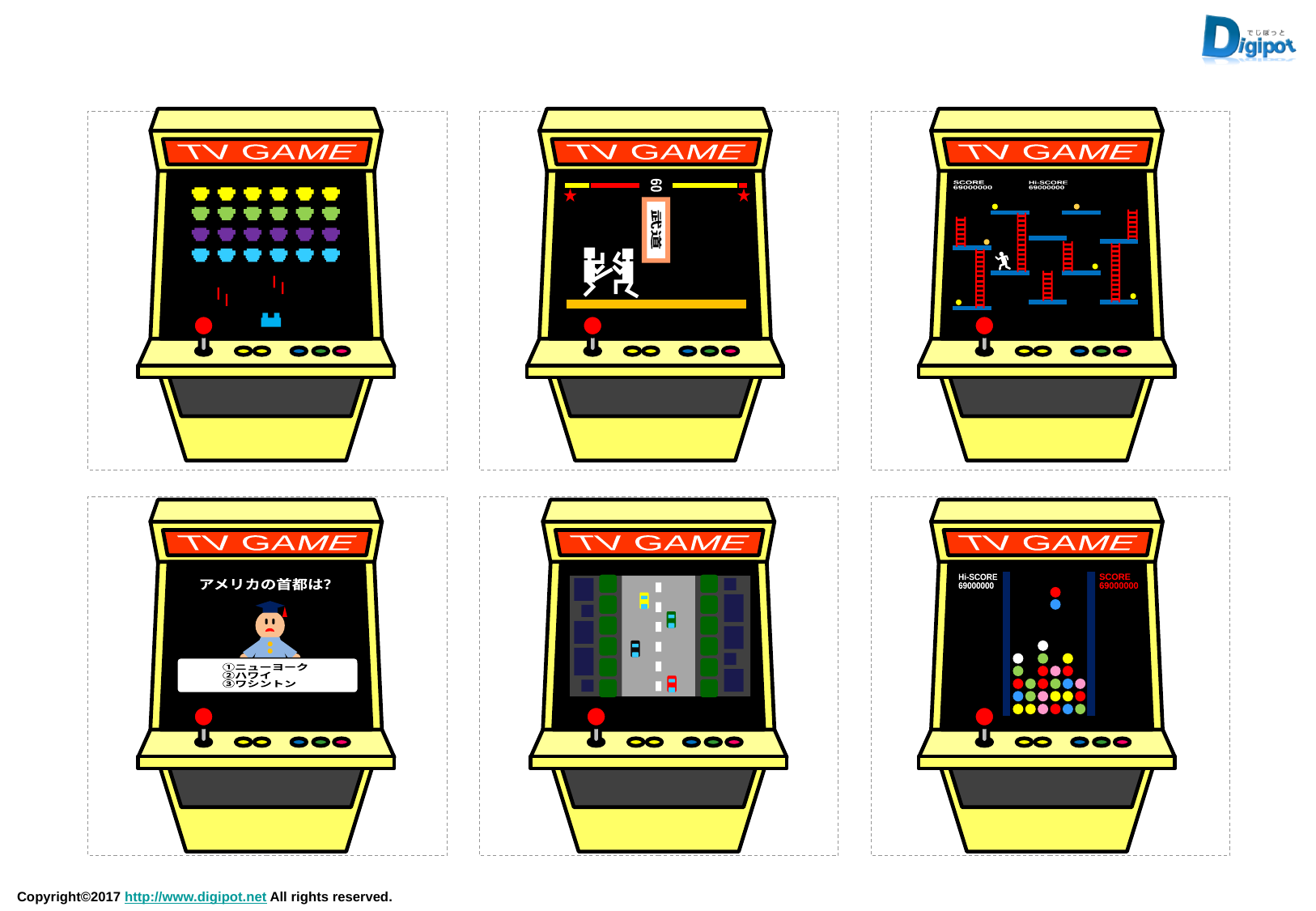

TV GAME

60

武道

TV GAME

TV GAME

SCORE
69000000
Hi-SCORE
69000000

TV GAME

アメリカの首都は？

①ニューヨーク
②ハワイ
③ワシントン

TV GAME

TV GAME

Hi-SCORE
69000000
SCORE
69000000